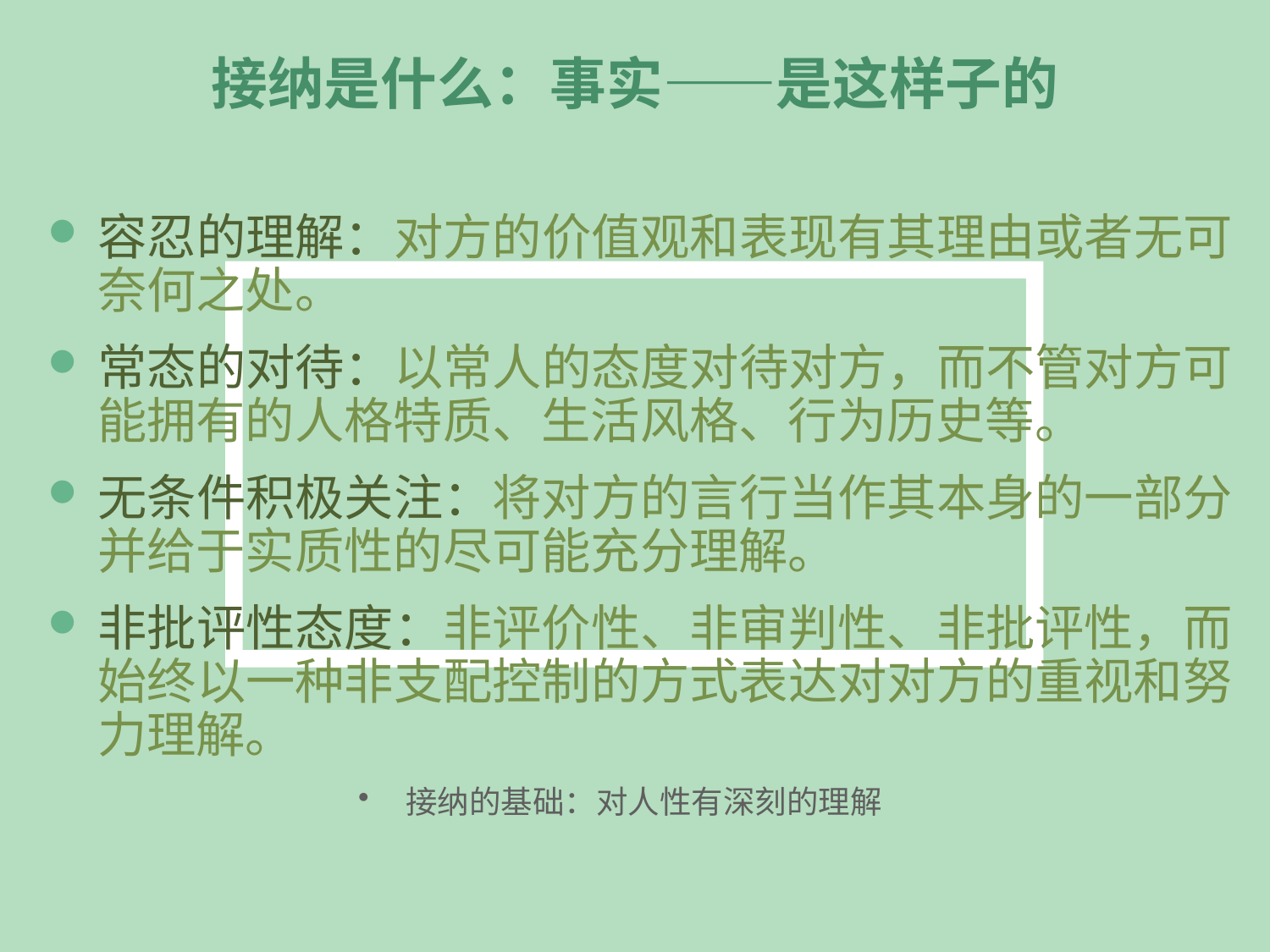

# 接纳是什么：事实——是这样子的
容忍的理解：对方的价值观和表现有其理由或者无可奈何之处。
常态的对待：以常人的态度对待对方，而不管对方可能拥有的人格特质、生活风格、行为历史等。
无条件积极关注：将对方的言行当作其本身的一部分并给于实质性的尽可能充分理解。
非批评性态度：非评价性、非审判性、非批评性，而始终以一种非支配控制的方式表达对对方的重视和努力理解。
接纳的基础：对人性有深刻的理解